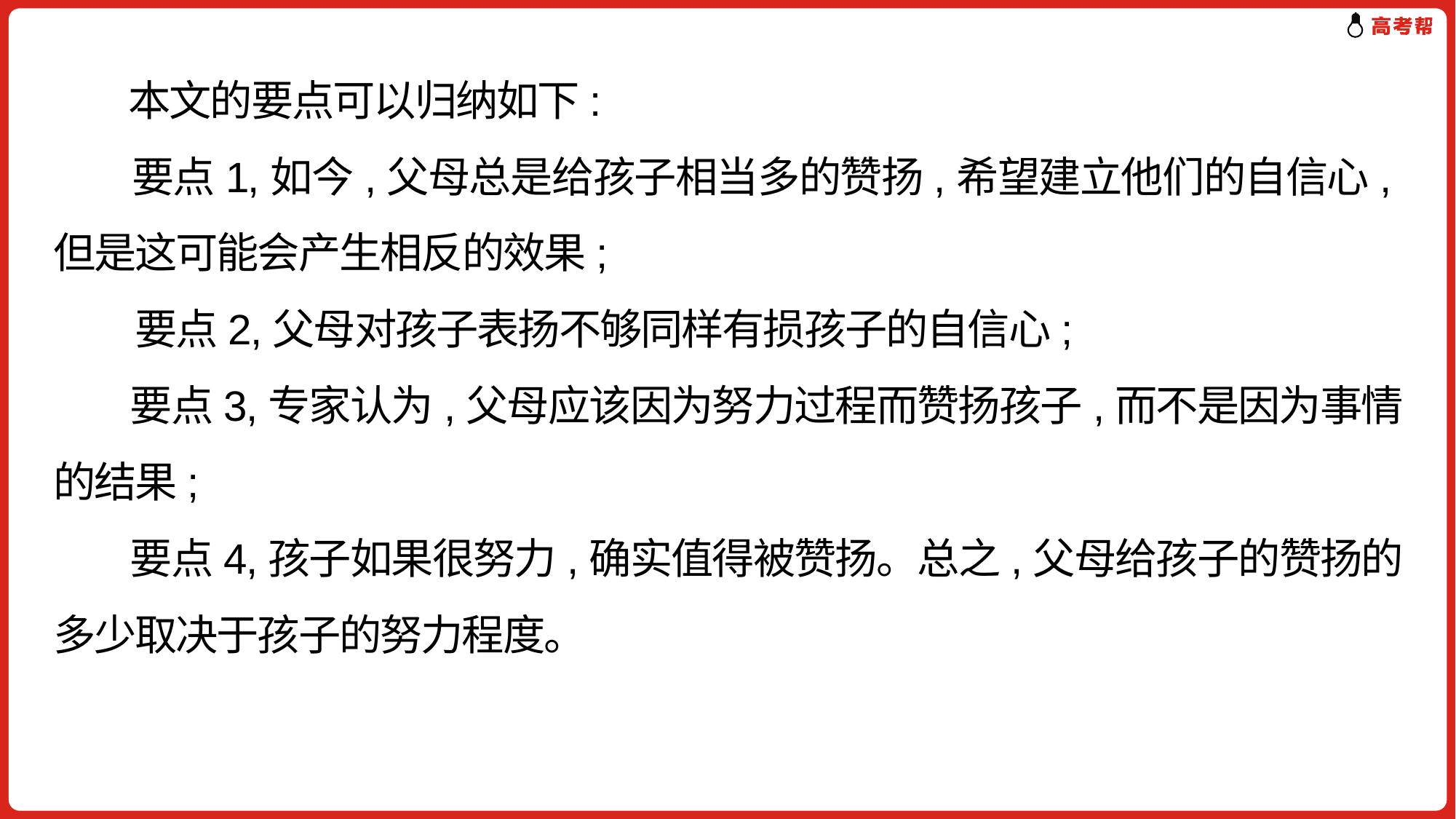

本文的要点可以归纳如下:
        要点1,如今,父母总是给孩子相当多的赞扬,希望建立他们的自信心,但是这可能会产生相反的效果;
　　要点2,父母对孩子表扬不够同样有损孩子的自信心;
        要点3,专家认为,父母应该因为努力过程而赞扬孩子,而不是因为事情的结果;
        要点4,孩子如果很努力,确实值得被赞扬。总之,父母给孩子的赞扬的多少取决于孩子的努力程度。